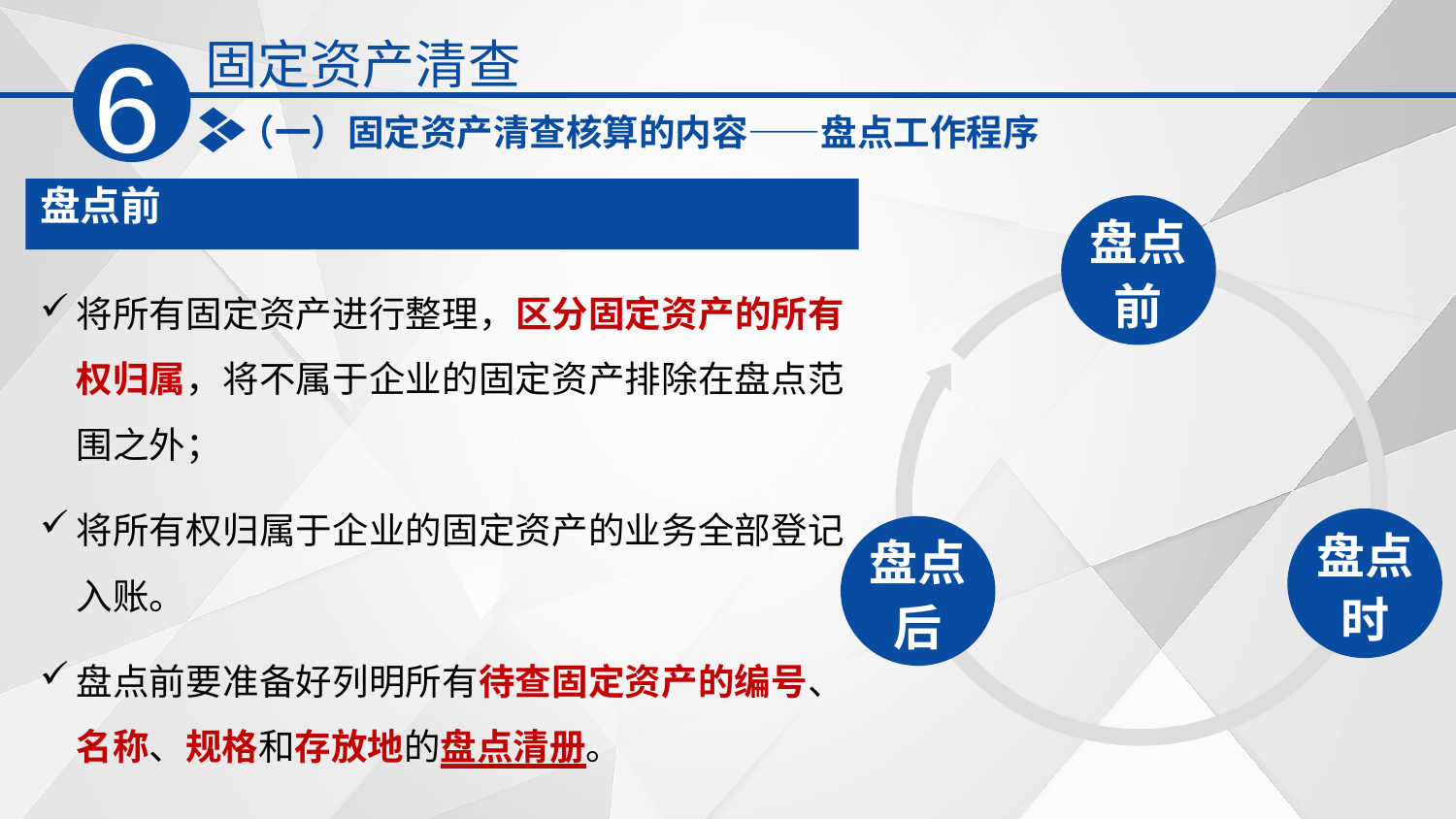

固定资产清查
6

（一）固定资产清查核算的内容——盘点工作程序

盘点前
将所有固定资产进行整理，区分固定资产的所有权归属，将不属于企业的固定资产排除在盘点范围之外；
将所有权归属于企业的固定资产的业务全部登记入账。
盘点前要准备好列明所有待查固定资产的编号、名称、规格和存放地的盘点清册。
盘点前

盘点时
盘点后